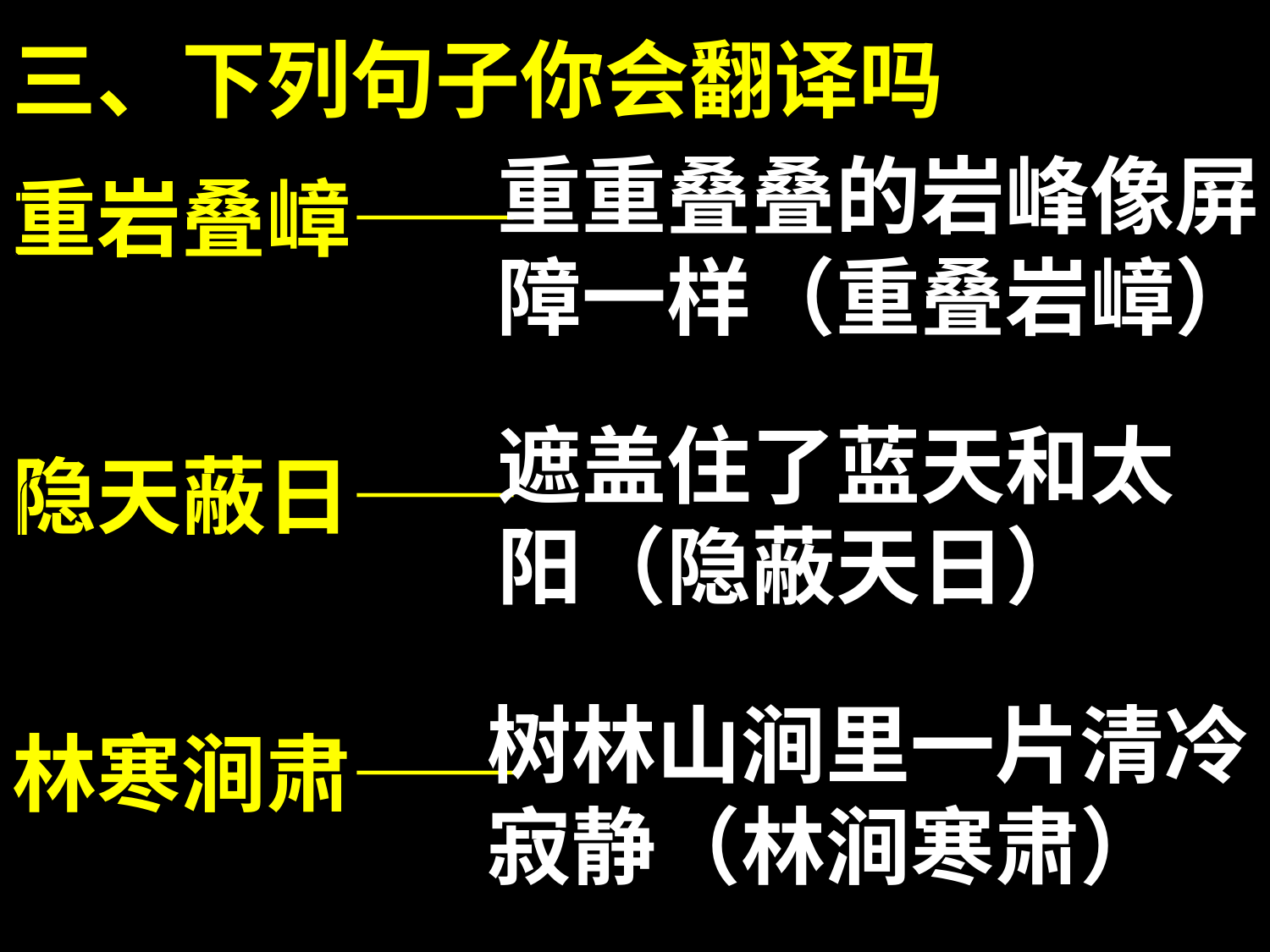

三、下列句子你会翻译吗
重岩叠嶂——

隐天蔽日——

林寒涧肃——

重重叠叠的岩峰像屏障一样（重叠岩嶂）

遮盖住了蓝天和太阳（隐蔽天日）

树林山涧里一片清冷寂静（林涧寒肃）